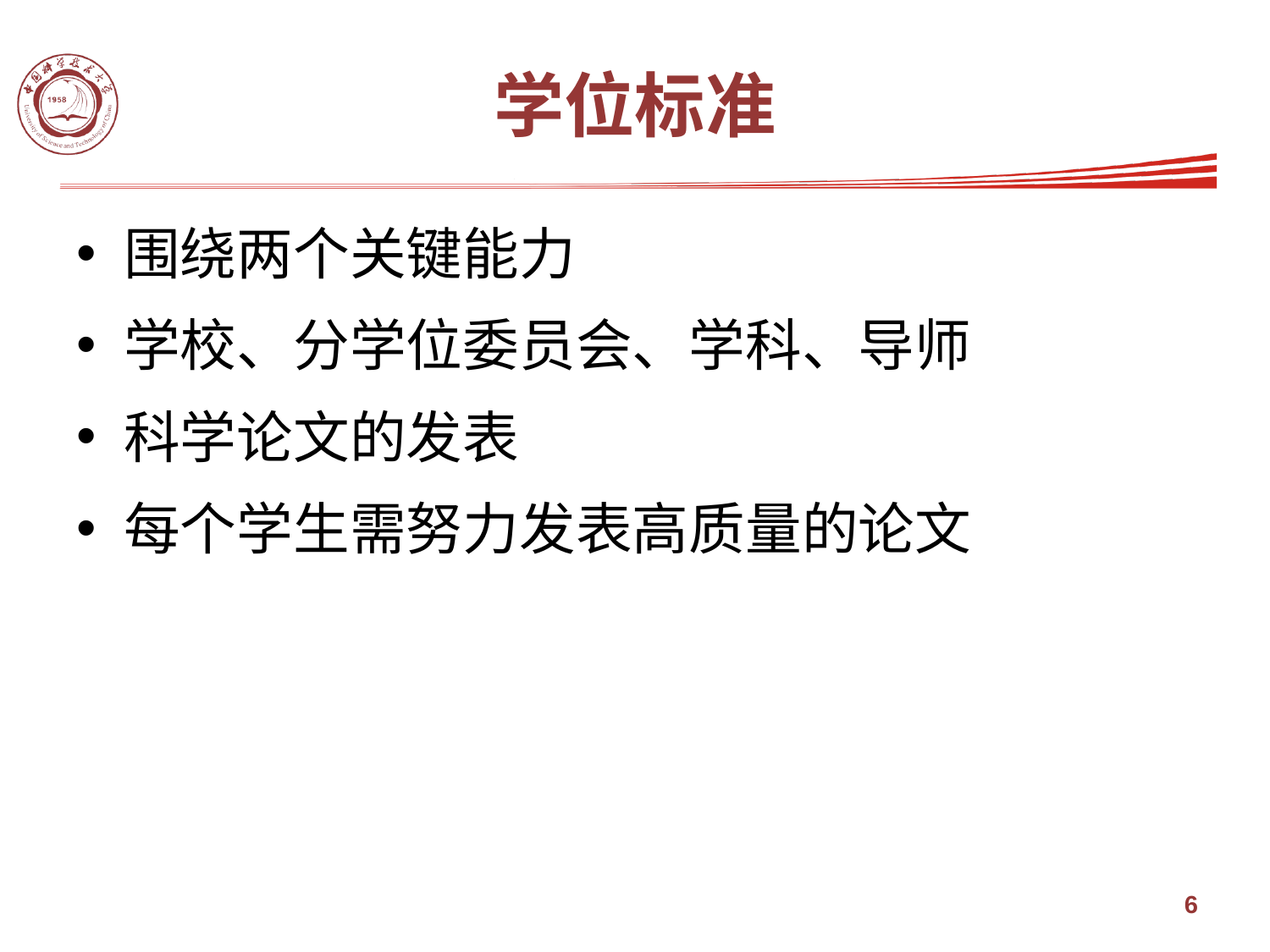

# 学位标准
围绕两个关键能力
学校、分学位委员会、学科、导师
科学论文的发表
每个学生需努力发表高质量的论文